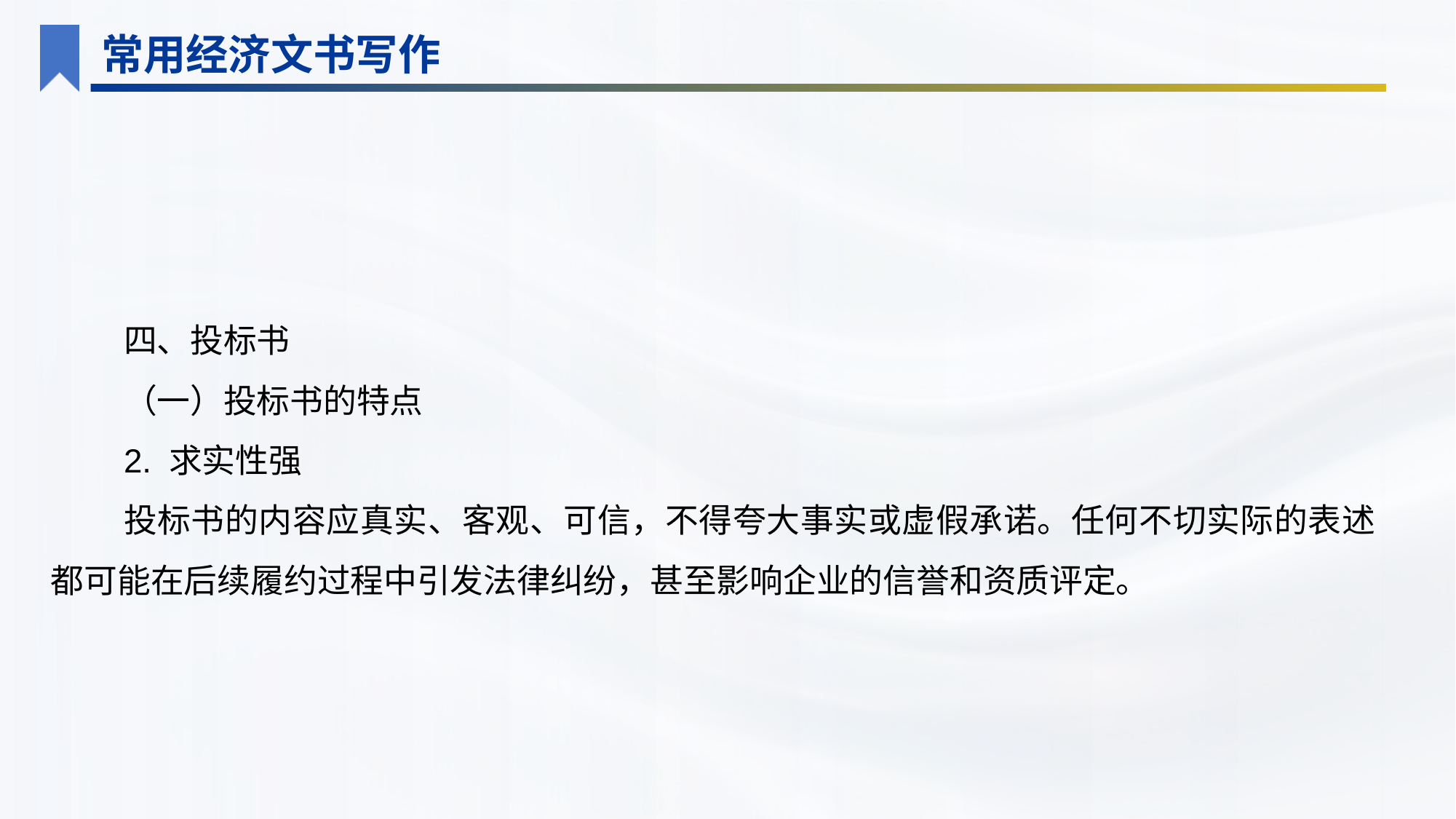

常用经济文书写作
四、投标书
（一）投标书的特点
2. 求实性强
投标书的内容应真实、客观、可信，不得夸大事实或虚假承诺。任何不切实际的表述都可能在后续履约过程中引发法律纠纷，甚至影响企业的信誉和资质评定。